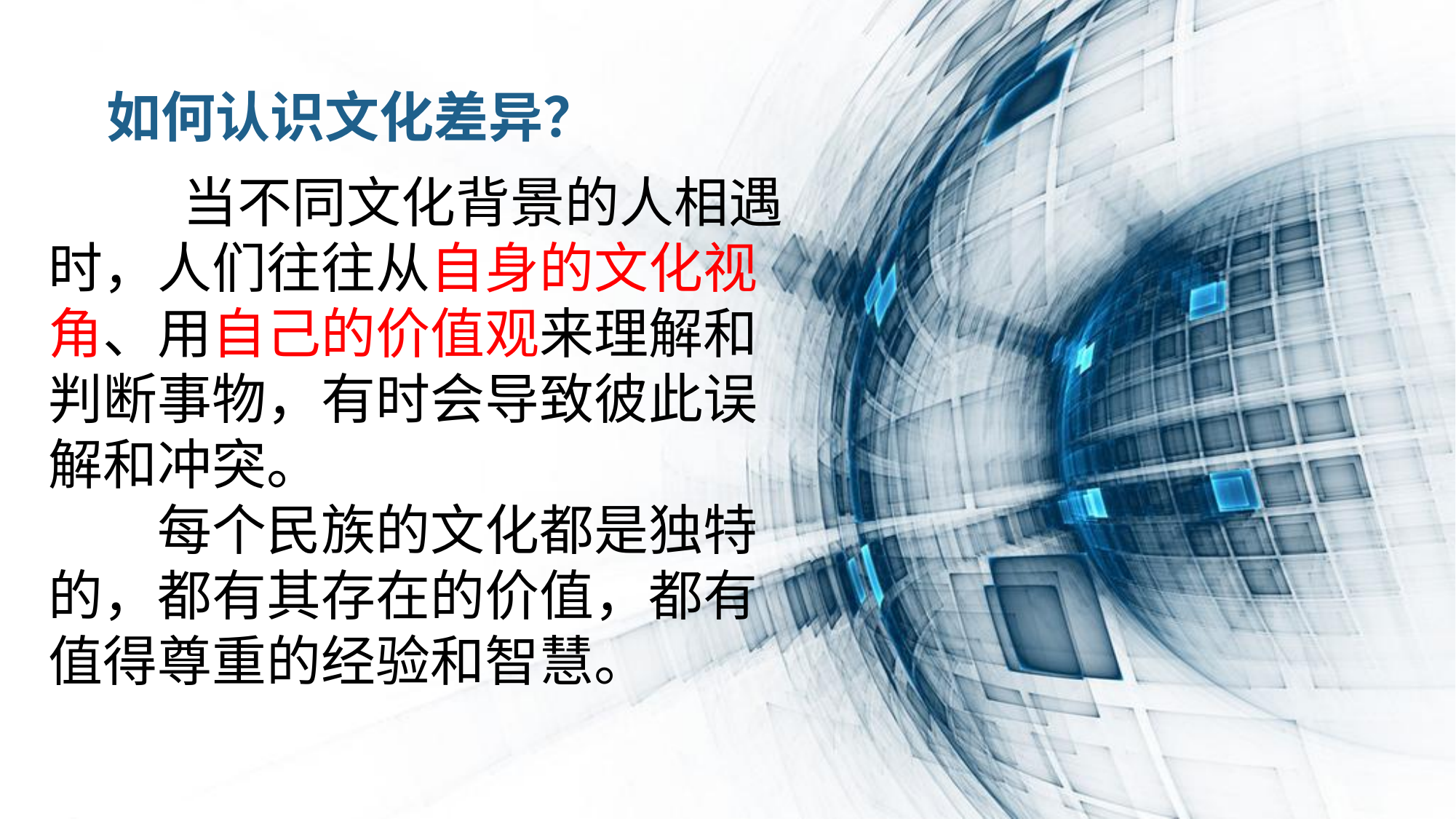

如何认识文化差异？
 当不同文化背景的人相遇时，人们往往从自身的文化视角、用自己的价值观来理解和判断事物，有时会导致彼此误解和冲突。
每个民族的文化都是独特的，都有其存在的价值，都有值得尊重的经验和智慧。